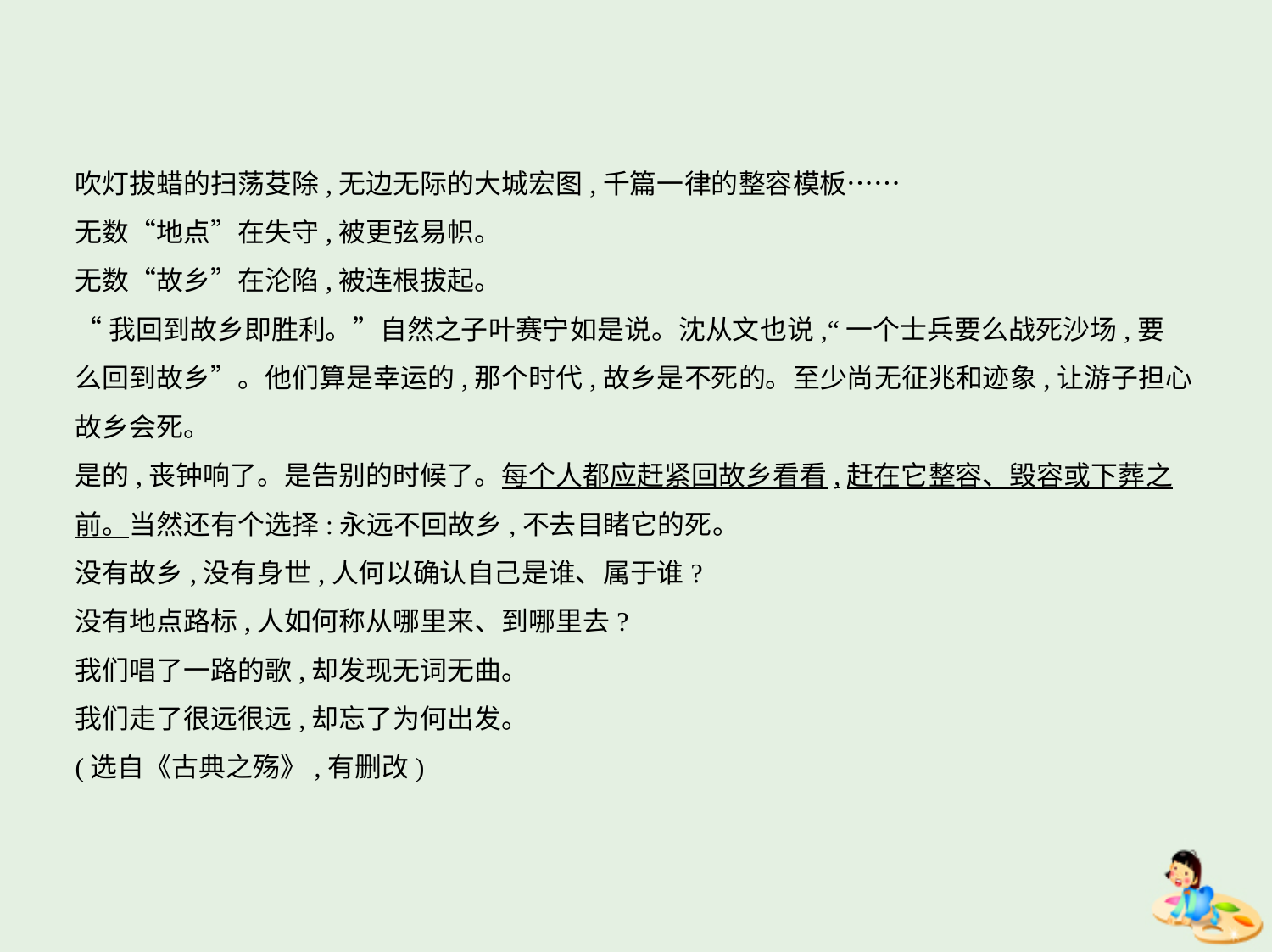

吹灯拔蜡的扫荡芟除,无边无际的大城宏图,千篇一律的整容模板……
无数“地点”在失守,被更弦易帜。
无数“故乡”在沦陷,被连根拔起。
“我回到故乡即胜利。”自然之子叶赛宁如是说。沈从文也说,“一个士兵要么战死沙场,要
么回到故乡”。他们算是幸运的,那个时代,故乡是不死的。至少尚无征兆和迹象,让游子担心
故乡会死。
是的,丧钟响了。是告别的时候了。每个人都应赶紧回故乡看看,赶在它整容、毁容或下葬之
前。当然还有个选择:永远不回故乡,不去目睹它的死。
没有故乡,没有身世,人何以确认自己是谁、属于谁?
没有地点路标,人如何称从哪里来、到哪里去?
我们唱了一路的歌,却发现无词无曲。
我们走了很远很远,却忘了为何出发。
(选自《古典之殇》,有删改)